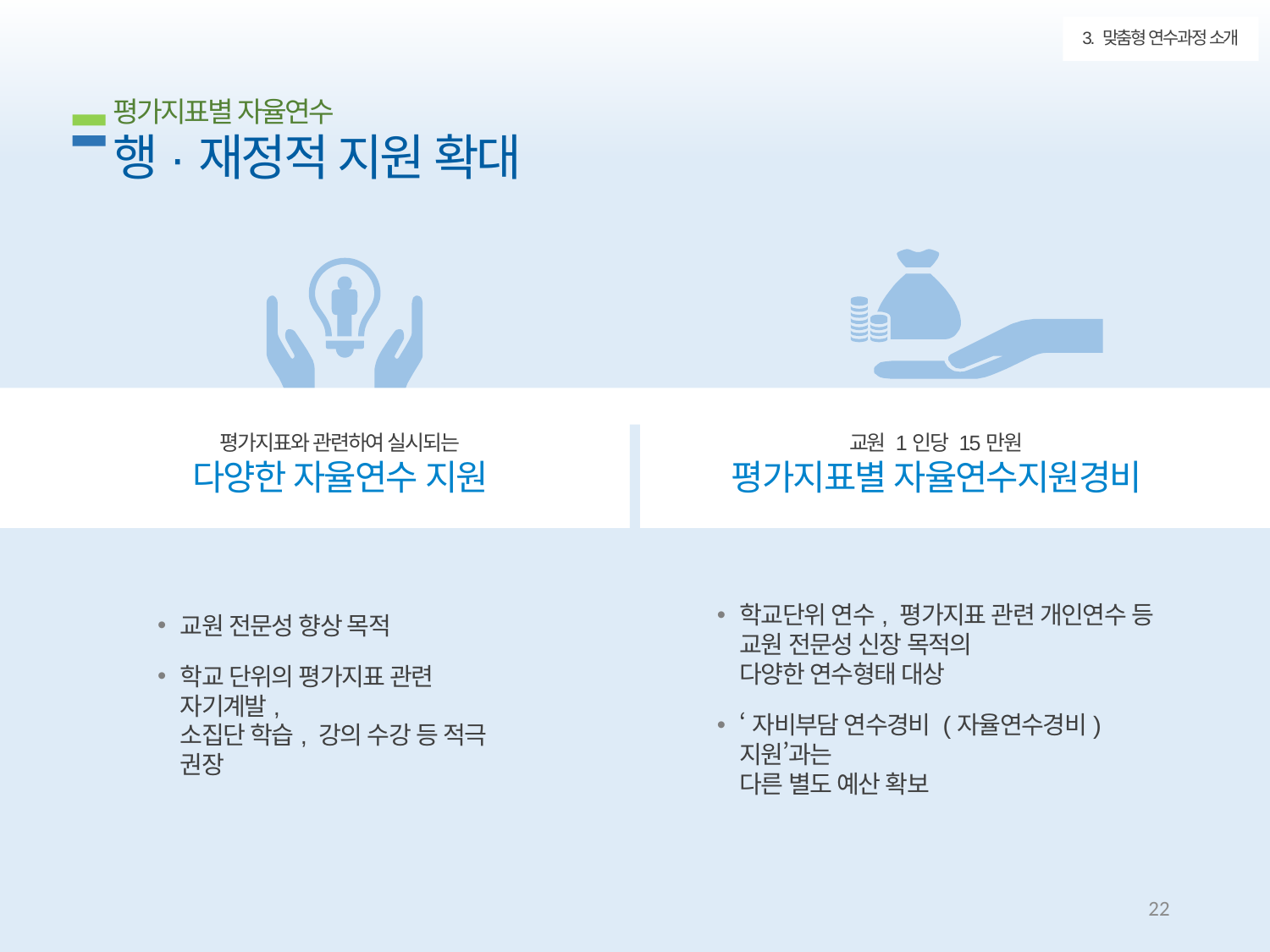

3. 맞춤형 연수과정 소개
평가지표별 자율연수

행·재정적 지원 확대

평가지표와 관련하여 실시되는
다양한 자율연수 지원
교원 1인당 15만원
평가지표별 자율연수지원경비

학교단위 연수, 평가지표 관련 개인연수 등 교원 전문성 신장 목적의
다양한 연수형태 대상
‘자비부담 연수경비 (자율연수경비) 지원’과는
다른 별도 예산 확보
교원 전문성 향상 목적
학교 단위의 평가지표 관련 자기계발,
소집단 학습, 강의 수강 등 적극 권장
22